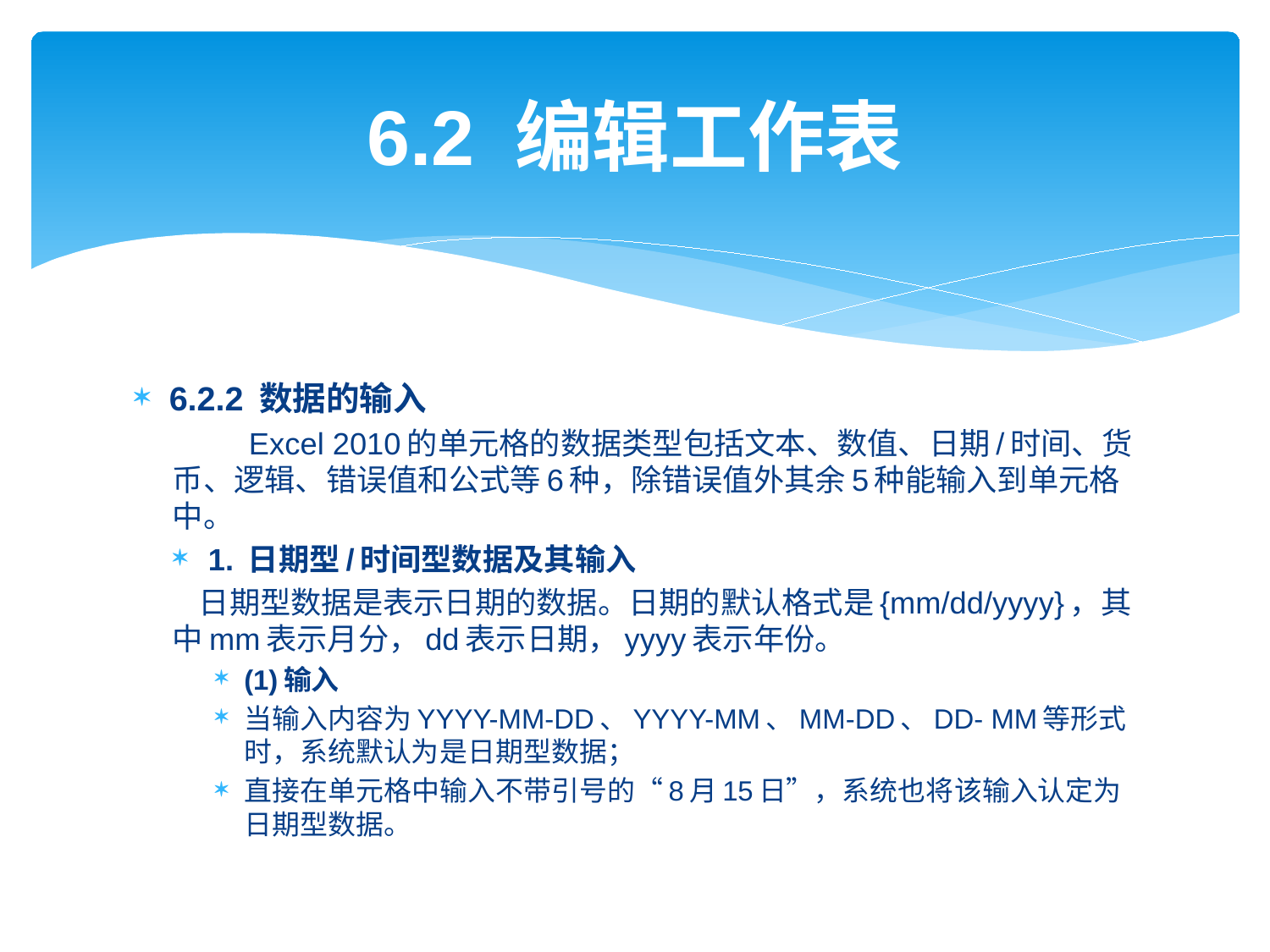

# 6.2 编辑工作表
6.2.2 数据的输入
         Excel 2010的单元格的数据类型包括文本、数值、日期/时间、货币、逻辑、错误值和公式等6种，除错误值外其余5种能输入到单元格中。
1. 日期型/时间型数据及其输入
   日期型数据是表示日期的数据。日期的默认格式是{mm/dd/yyyy}，其中mm表示月分，dd表示日期，yyyy表示年份。
(1)输入
当输入内容为YYYY-MM-DD、YYYY-MM、MM-DD、DD- MM等形式时，系统默认为是日期型数据；
直接在单元格中输入不带引号的“8月15日”，系统也将该输入认定为日期型数据。